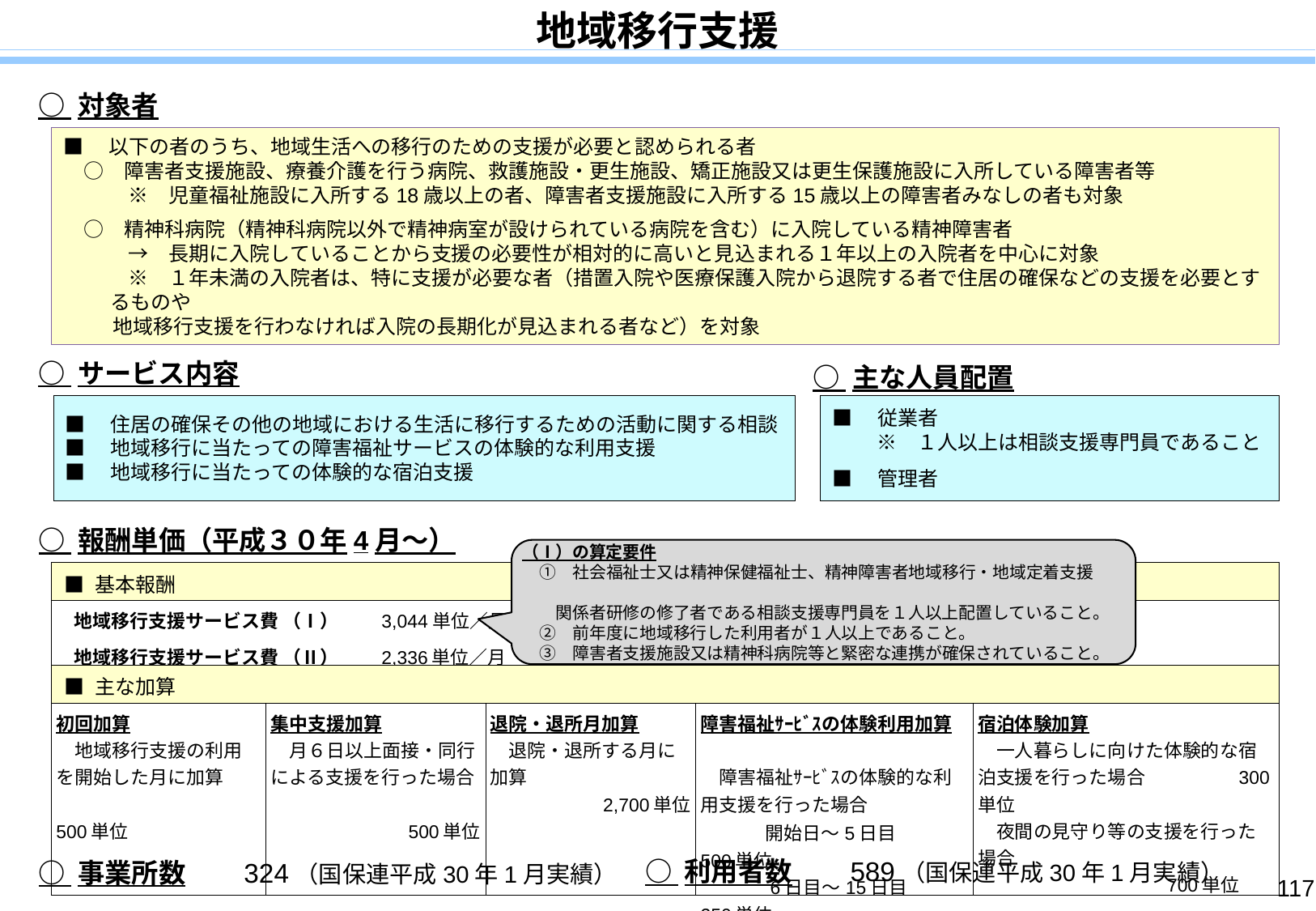

地域移行支援
○ 対象者
■　以下の者のうち、地域生活への移行のための支援が必要と認められる者
　○　障害者支援施設、療養介護を行う病院、救護施設・更生施設、矯正施設又は更生保護施設に入所している障害者等
　　　 ※　児童福祉施設に入所する18歳以上の者、障害者支援施設に入所する15歳以上の障害者みなしの者も対象

　○　精神科病院（精神科病院以外で精神病室が設けられている病院を含む）に入院している精神障害者
　　　 →　長期に入院していることから支援の必要性が相対的に高いと見込まれる１年以上の入院者を中心に対象
　　 　※　１年未満の入院者は、特に支援が必要な者（措置入院や医療保護入院から退院する者で住居の確保などの支援を必要とするものや
          地域移行支援を行わなければ入院の長期化が見込まれる者など）を対象
○ サービス内容
○ 主な人員配置
■　住居の確保その他の地域における生活に移行するための活動に関する相談
■　地域移行に当たっての障害福祉サービスの体験的な利用支援
■　地域移行に当たっての体験的な宿泊支援
■　従業者
　　 ※　１人以上は相談支援専門員であること

■　管理者
○ 報酬単価（平成３０年4月～）
（Ⅰ）の算定要件
　①　社会福祉士又は精神保健福祉士、精神障害者地域移行・地域定着支援
　　関係者研修の修了者である相談支援専門員を１人以上配置していること。
　②　前年度に地域移行した利用者が１人以上であること。
　③　障害者支援施設又は精神科病院等と緊密な連携が確保されていること。
| ■ 基本報酬 |  |  |  |  |
| --- | --- | --- | --- | --- |
| 地域移行支援サービス費 （Ⅰ）　　3,044単位／月　　 　 地域移行支援サービス費 （Ⅱ）　　2,336単位／月 |  |  |  |  |
| ■ 主な加算 |  |  |  |  |
| 初回加算　　 　地域移行支援の利用を開始した月に加算　 　　　　　　　　 　500単位 | 集中支援加算　　 　月６日以上面接・同行による支援を行った場合　　　　　 500単位 | 退院・退所月加算　 　退院・退所する月に加算　　 　　2,700単位 | 障害福祉ｻｰﾋﾞｽの体験利用加算　 　障害福祉ｻｰﾋﾞｽの体験的な利用支援を行った場合 　　　 開始日～5日目　　500単位 　　　 6日目～15日目　　250単位 | 宿泊体験加算　 　一人暮らしに向けた体験的な宿泊支援を行った場合　　 300単位 　夜間の見守り等の支援を行った場合　　　　　　　　　　　 　 700単位 |
～
○ 利用者数　　 589（国保連平成30年1月実績）
○ 事業所数　　 324（国保連平成30年1月実績）
117